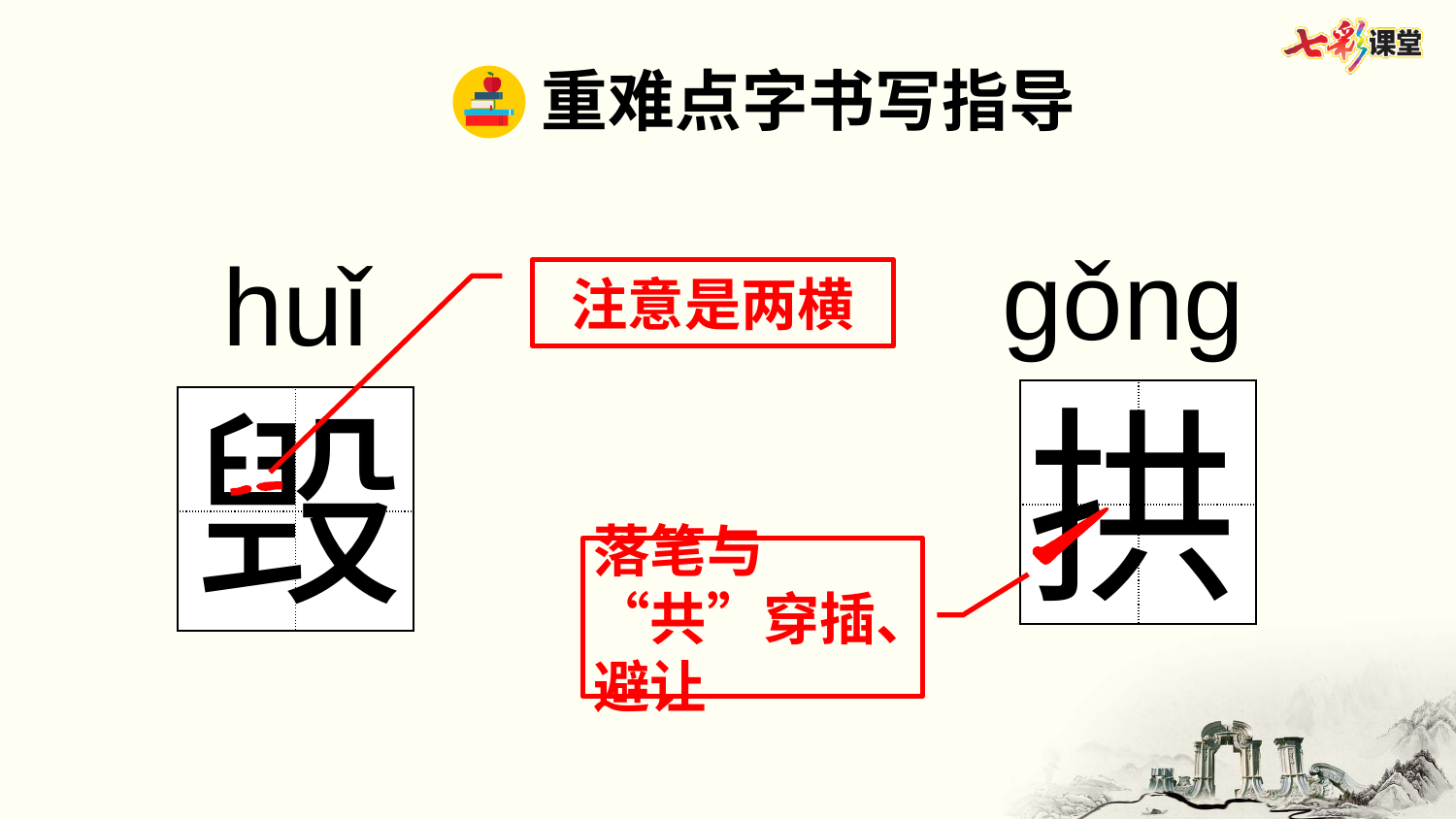

重难点字书写指导

ɡǒnɡ
huǐ
注意是两横
拱
毁
|  |  |
| --- | --- |
|  |  |
|  |  |
| --- | --- |
|  |  |

落笔与“共”穿插、避让